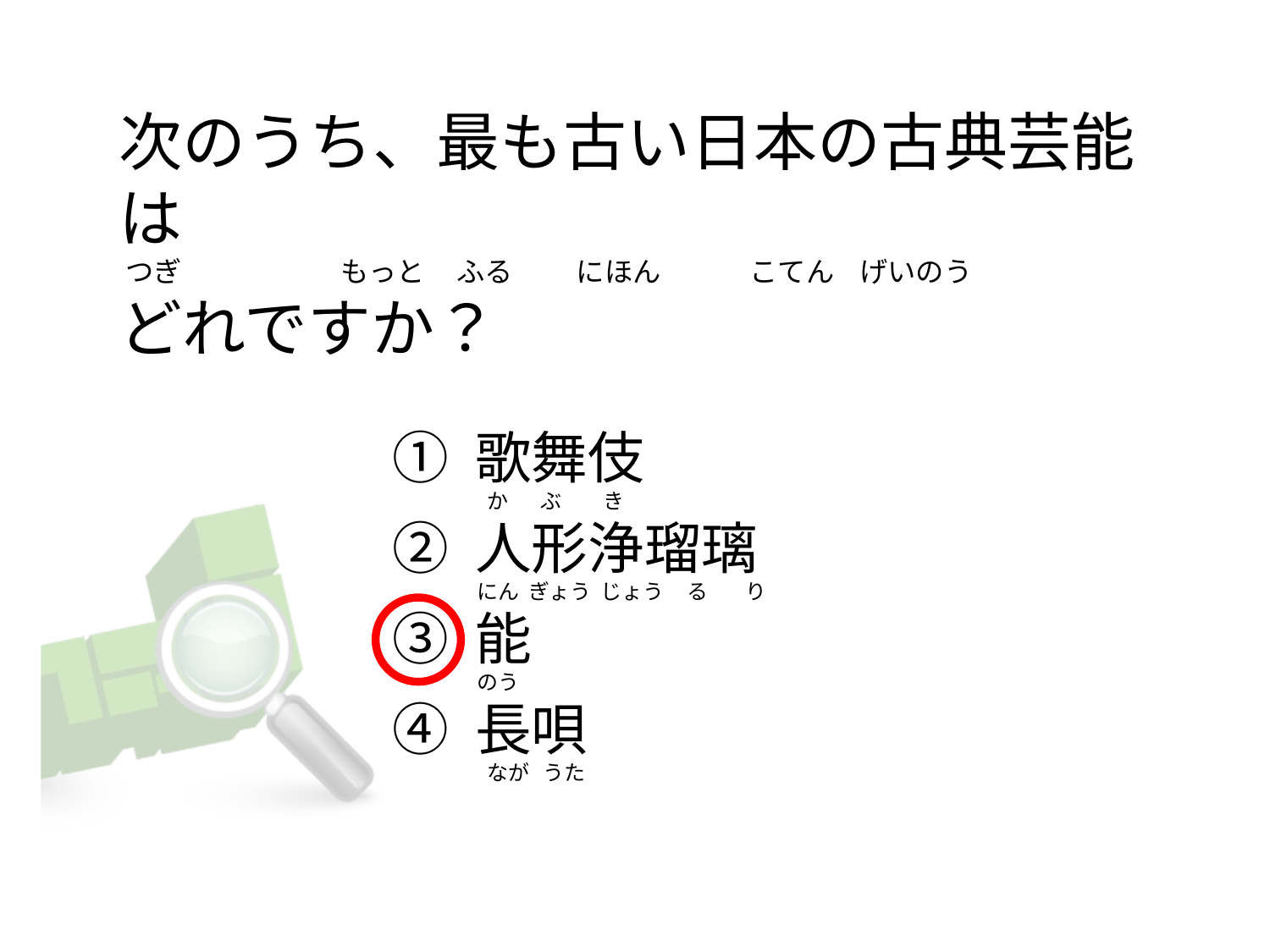

# 次のうち、最も古い日本の古典芸能は  つぎ                         もっと     ふる          にほん              こてん    げいのう どれですか？
① 歌舞伎
② 人形浄瑠璃
③ 能
④ 長唄
 か       ぶ         き
にん  ぎょう  じょう     る        り

のう
 なが   うた